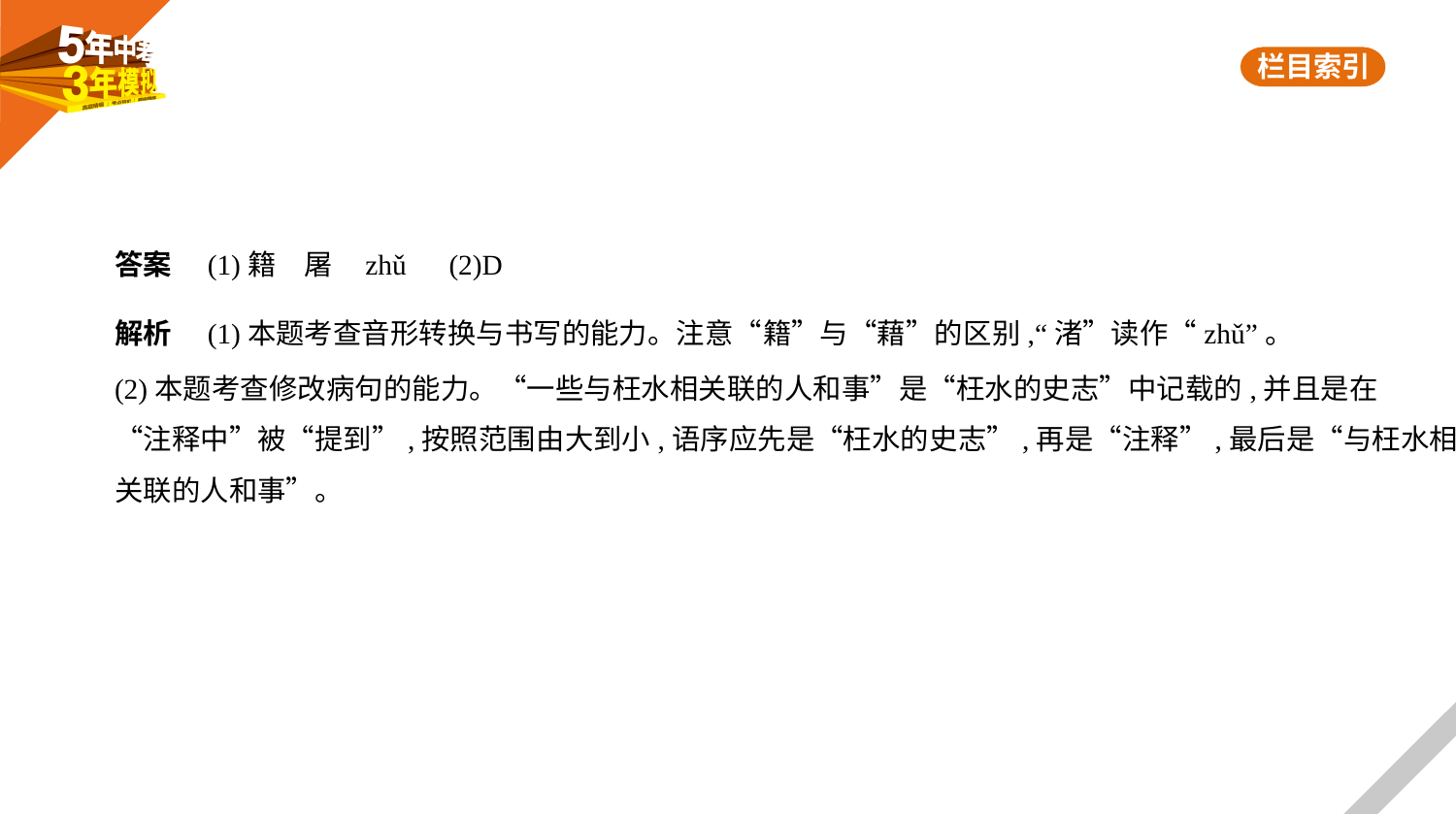

答案　(1)籍　屠    zhǔ　(2)D
解析　(1)本题考查音形转换与书写的能力。注意“籍”与“藉”的区别,“渚”读作“zhǔ”。
(2)本题考查修改病句的能力。“一些与枉水相关联的人和事”是“枉水的史志”中记载的,并且是在
“注释中”被“提到”,按照范围由大到小,语序应先是“枉水的史志”,再是“注释”,最后是“与枉水相
关联的人和事”。